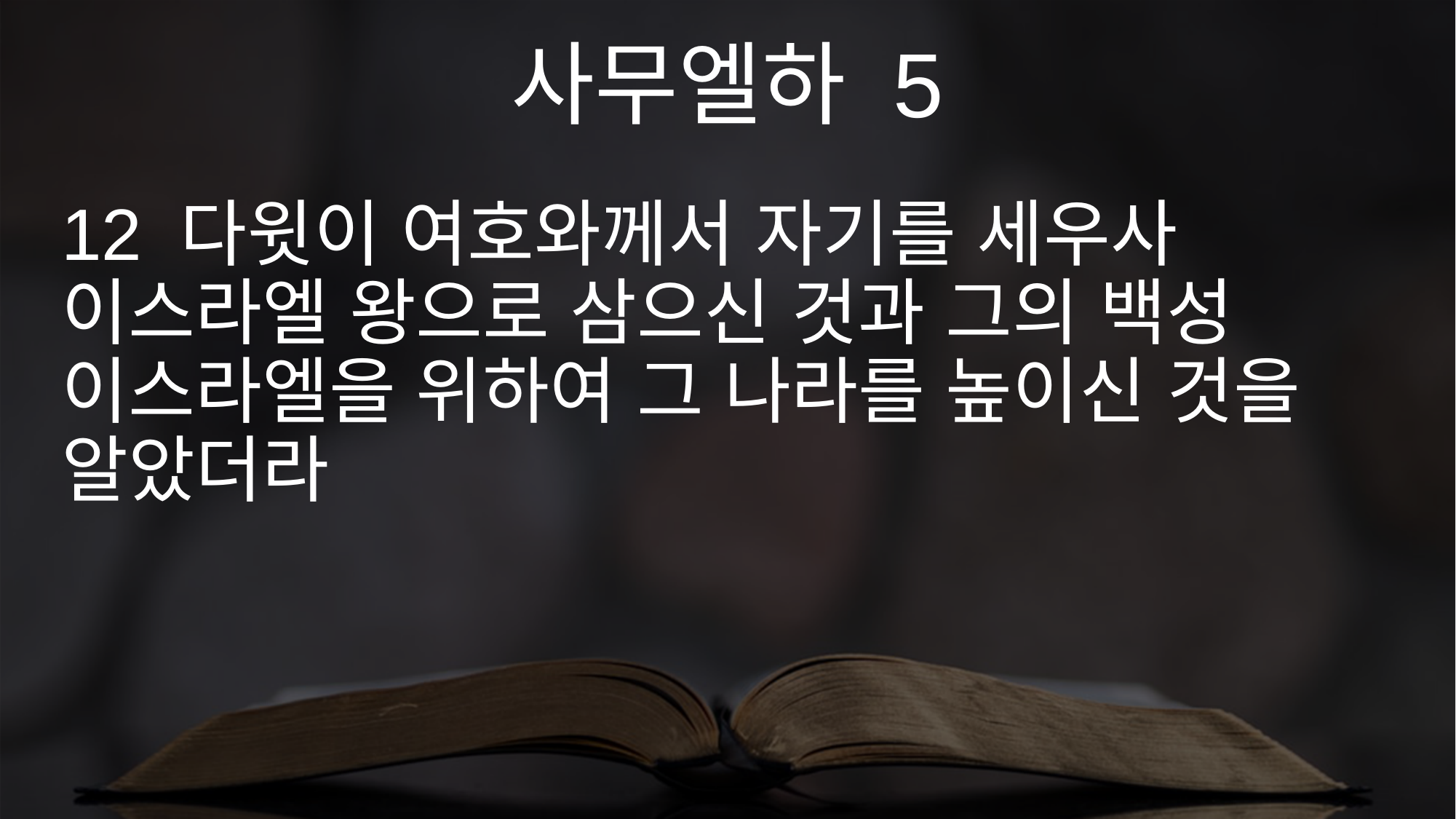

사무엘하 5
12 다윗이 여호와께서 자기를 세우사 이스라엘 왕으로 삼으신 것과 그의 백성 이스라엘을 위하여 그 나라를 높이신 것을 알았더라